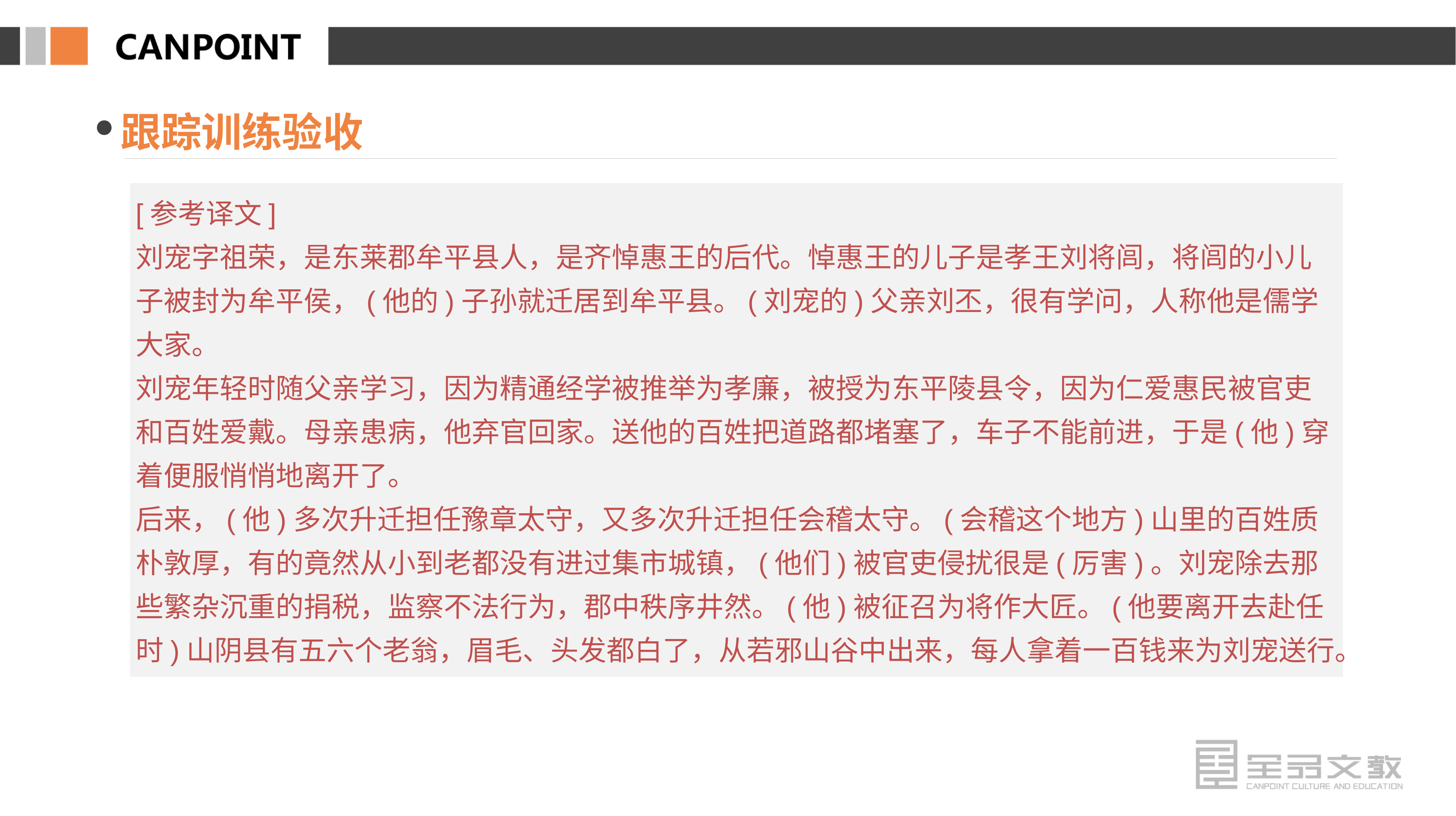

跟踪训练验收

[参考译文]
刘宠字祖荣，是东莱郡牟平县人，是齐悼惠王的后代。悼惠王的儿子是孝王刘将闾，将闾的小儿子被封为牟平侯，(他的)子孙就迁居到牟平县。(刘宠的)父亲刘丕，很有学问，人称他是儒学大家。
刘宠年轻时随父亲学习，因为精通经学被推举为孝廉，被授为东平陵县令，因为仁爱惠民被官吏和百姓爱戴。母亲患病，他弃官回家。送他的百姓把道路都堵塞了，车子不能前进，于是(他)穿着便服悄悄地离开了。
后来，(他)多次升迁担任豫章太守，又多次升迁担任会稽太守。(会稽这个地方)山里的百姓质朴敦厚，有的竟然从小到老都没有进过集市城镇，(他们)被官吏侵扰很是(厉害)。刘宠除去那些繁杂沉重的捐税，监察不法行为，郡中秩序井然。(他)被征召为将作大匠。(他要离开去赴任时)山阴县有五六个老翁，眉毛、头发都白了，从若邪山谷中出来，每人拿着一百钱来为刘宠送行。